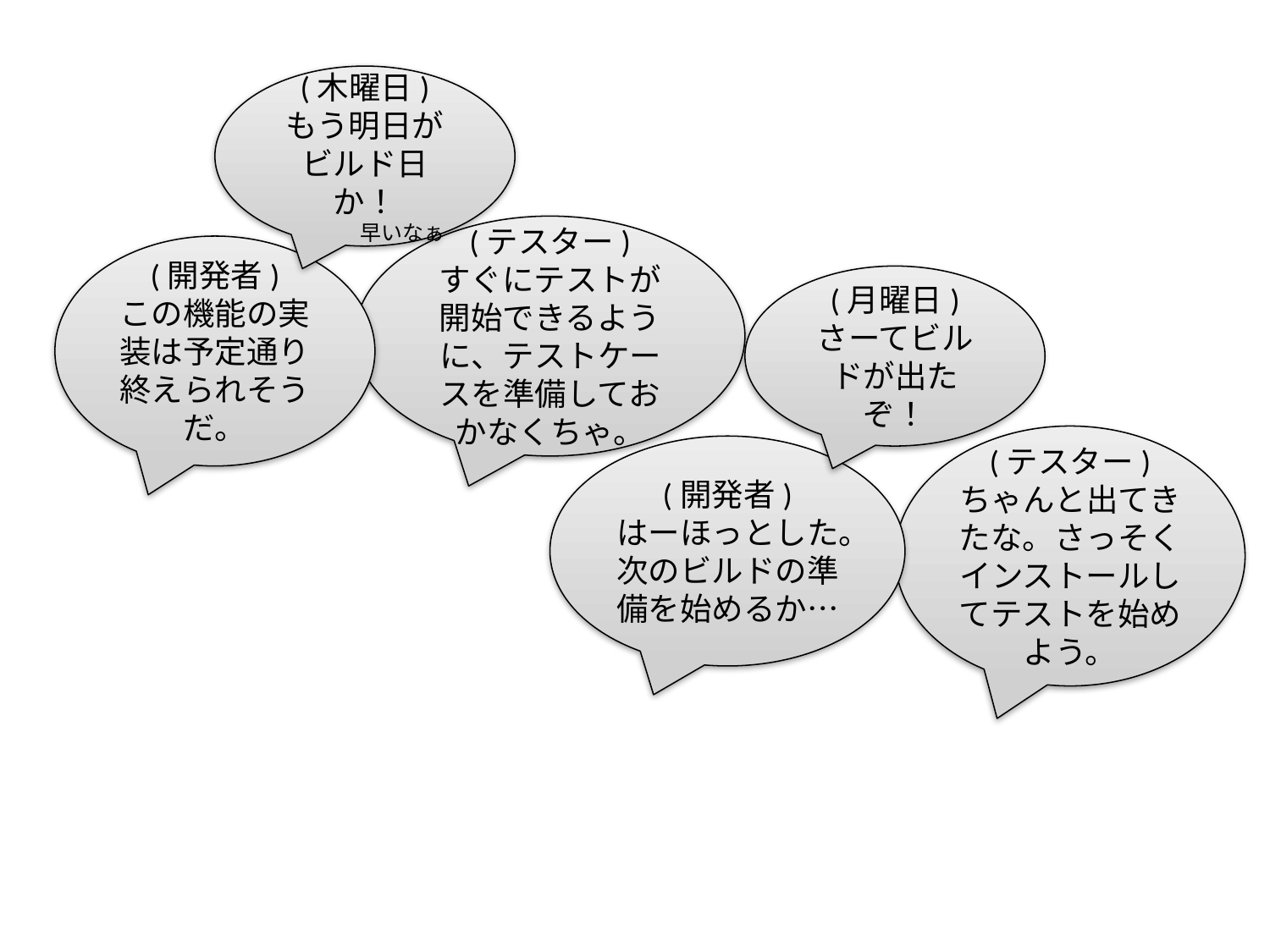

(木曜日)
もう明日が
ビルド日か！
               早いなぁ
(テスター)
すぐにテストが開始できるように、テストケースを準備しておかなくちゃ。
(開発者)
この機能の実装は予定通り終えられそうだ。
(月曜日)
さーてビルドが出たぞ！
(テスター)
ちゃんと出てきたな。さっそく
インストールしてテストを始めよう。
(開発者)
はーほっとした。
次のビルドの準備を始めるか…